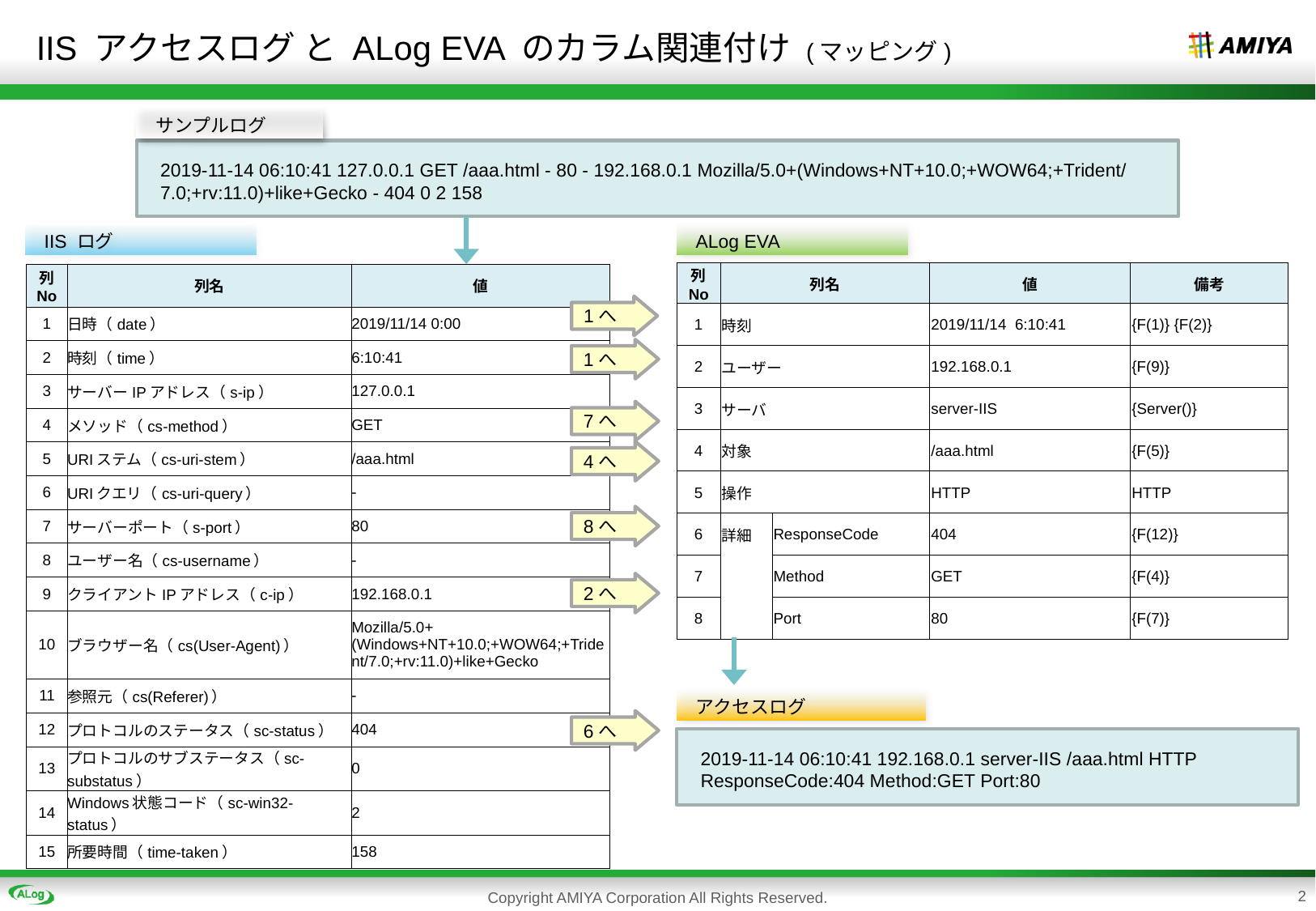

# IIS アクセスログ と ALog EVA のカラム関連付け (マッピング)
サンプルログ
2019-11-14 06:10:41 127.0.0.1 GET /aaa.html - 80 - 192.168.0.1 Mozilla/5.0+(Windows+NT+10.0;+WOW64;+Trident/7.0;+rv:11.0)+like+Gecko - 404 0 2 158
IIS ログ
ALog EVA
| 列 No | 列名 |  | 値 | 備考 |
| --- | --- | --- | --- | --- |
| 1 | 時刻 |  | 2019/11/14 6:10:41 | {F(1)} {F(2)} |
| 2 | ユーザー |  | 192.168.0.1 | {F(9)} |
| 3 | サーバ |  | server-IIS | {Server()} |
| 4 | 対象 |  | /aaa.html | {F(5)} |
| 5 | 操作 |  | HTTP | HTTP |
| 6 | 詳細 | ResponseCode | 404 | {F(12)} |
| 7 |  | Method | GET | {F(4)} |
| 8 |  | Port | 80 | {F(7)} |
| 列 No | 列名 | 値 |
| --- | --- | --- |
| 1 | 日時（date） | 2019/11/14 0:00 |
| 2 | 時刻（time） | 6:10:41 |
| 3 | サーバーIPアドレス（s-ip） | 127.0.0.1 |
| 4 | メソッド（cs-method） | GET |
| 5 | URIステム（cs-uri-stem） | /aaa.html |
| 6 | URIクエリ（cs-uri-query） | - |
| 7 | サーバーポート（s-port） | 80 |
| 8 | ユーザー名（cs-username） | - |
| 9 | クライアントIPアドレス（c-ip） | 192.168.0.1 |
| 10 | ブラウザー名（cs(User-Agent)） | Mozilla/5.0+(Windows+NT+10.0;+WOW64;+Trident/7.0;+rv:11.0)+like+Gecko |
| 11 | 参照元（cs(Referer)） | - |
| 12 | プロトコルのステータス（sc-status） | 404 |
| 13 | プロトコルのサブステータス（sc-substatus） | 0 |
| 14 | Windows状態コード（sc-win32-status） | 2 |
| 15 | 所要時間（time-taken） | 158 |
1へ
1へ
7へ
4へ
8へ
2へ
アクセスログ
6へ
2019-11-14 06:10:41 192.168.0.1 server-IIS /aaa.html HTTP ResponseCode:404 Method:GET Port:80
Copyright AMIYA Corporation All Rights Reserved.
2
2へ
6へ